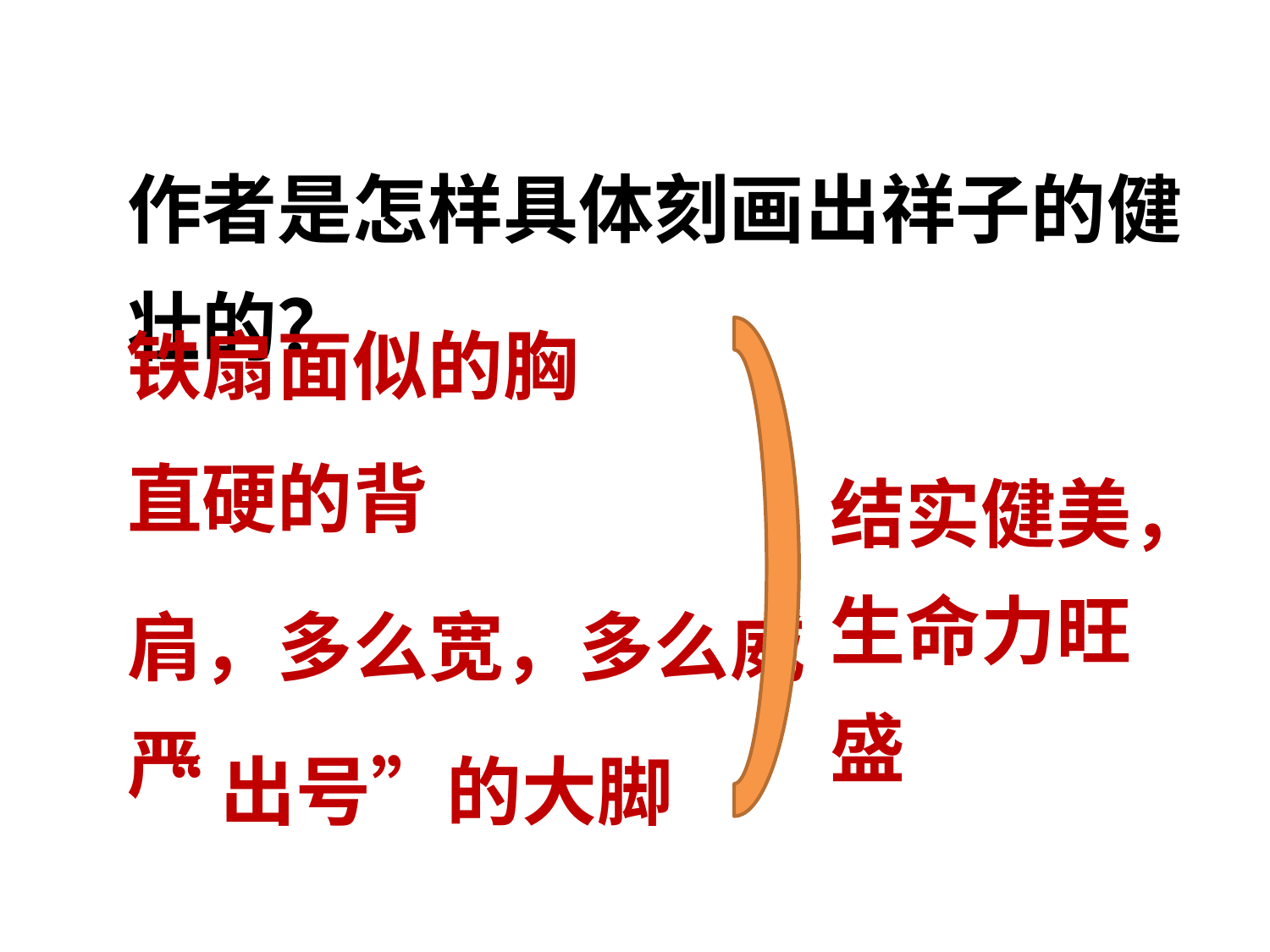

作者是怎样具体刻画出祥子的健壮的？
铁扇面似的胸
直硬的背
结实健美，生命力旺盛

肩，多么宽，多么威严
“出号”的大脚